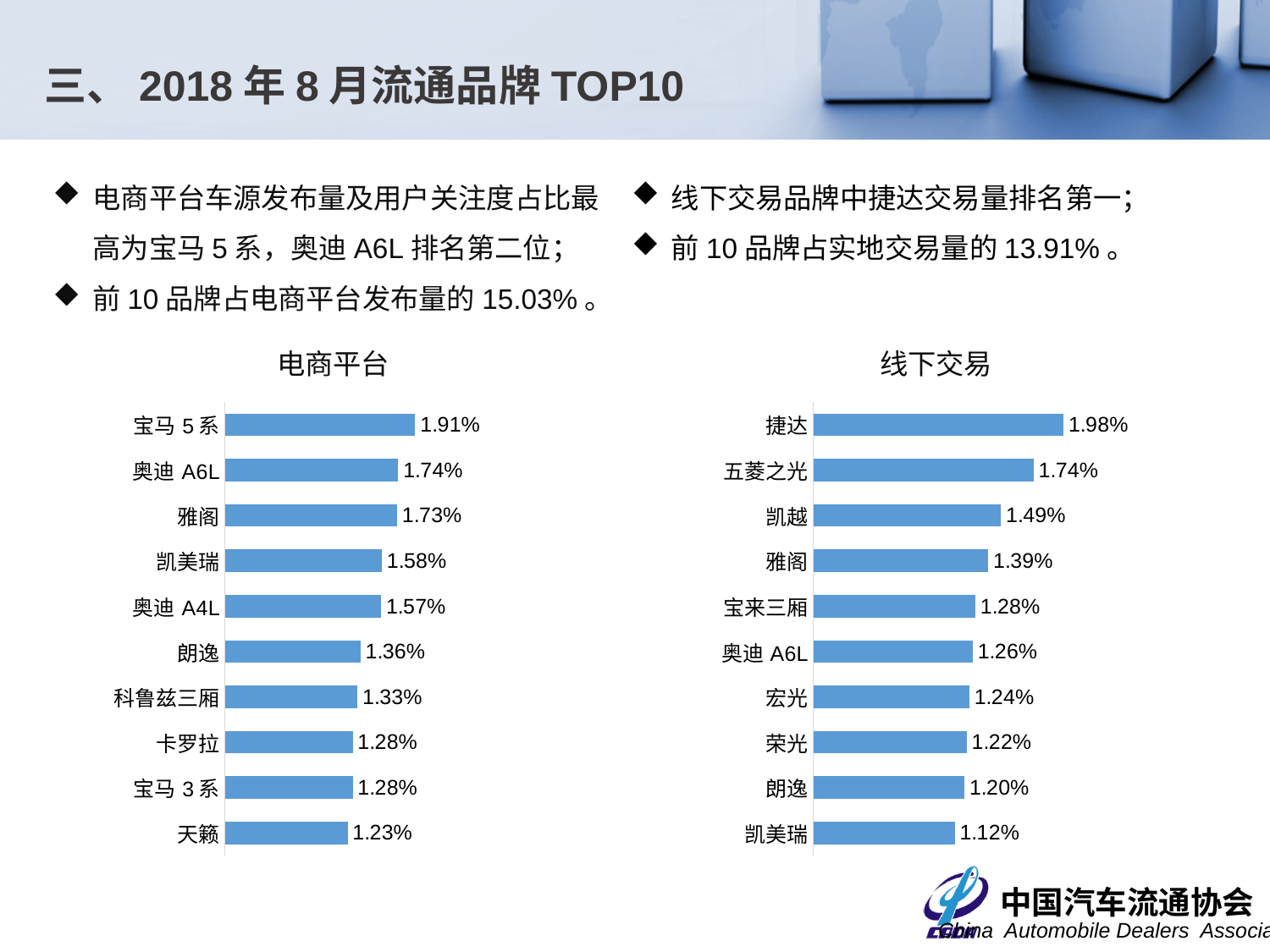

三、2018年8月流通品牌TOP10
电商平台车源发布量及用户关注度占比最高为宝马5系，奥迪A6L排名第二位；
前10品牌占电商平台发布量的15.03%。
线下交易品牌中捷达交易量排名第一；
前10品牌占实地交易量的13.91%。
电商平台
线下交易

### Chart

| Category | 占比 |
|---|---|
| 宝马5系 | 0.01912941130821116 |
| 奥迪A6L | 0.01741242053663237 |
| 雅阁 | 0.017315415408294586 |
| 凯美瑞 | 0.015766566859167955 |
| 奥迪A4L | 0.015705130277887357 |
| 朗逸 | 0.013625987027180837 |
| 科鲁兹三厢 | 0.01332850463361163 |
| 卡罗拉 | 0.01284024548764478 |
| 宝马3系 | 0.012837011983366854 |
| 天籁 | 0.012339052324566226 |

### Chart

| Category | 占比 |
|---|---|
| 捷达 | 0.01982972590674958 |
| 五菱之光 | 0.017441084629960767 |
| 凯越 | 0.014865622247724785 |
| 雅阁 | 0.01385145053244015 |
| 宝来三厢 | 0.012837278817155516 |
| 奥迪A6L | 0.012630441164696148 |
| 宏光 | 0.012356881688862793 |
| 荣光 | 0.012150044036403428 |
| 朗逸 | 0.011969895113293657 |
| 凯美瑞 | 0.011195921962155382 |